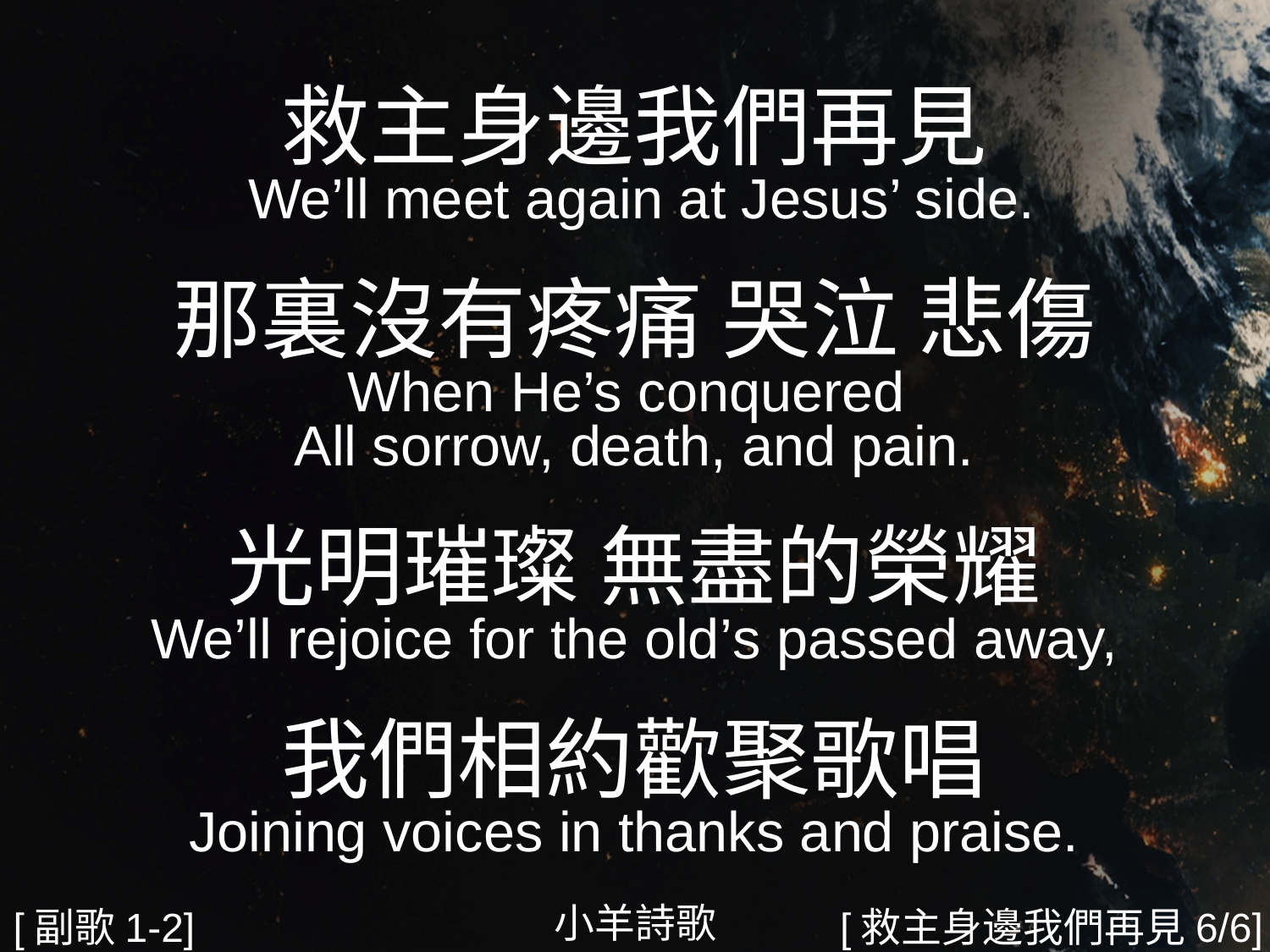

救主身邊我們再見
 We’ll meet again at Jesus’ side.

那裏沒有疼痛 哭泣 悲傷
When He’s conquered
All sorrow, death, and pain.

光明璀璨 無盡的榮耀
We’ll rejoice for the old’s passed away,

我們相約歡聚歌唱
Joining voices in thanks and praise.
#

小羊詩歌
[副歌1-2]
[救主身邊我們再見6/6]